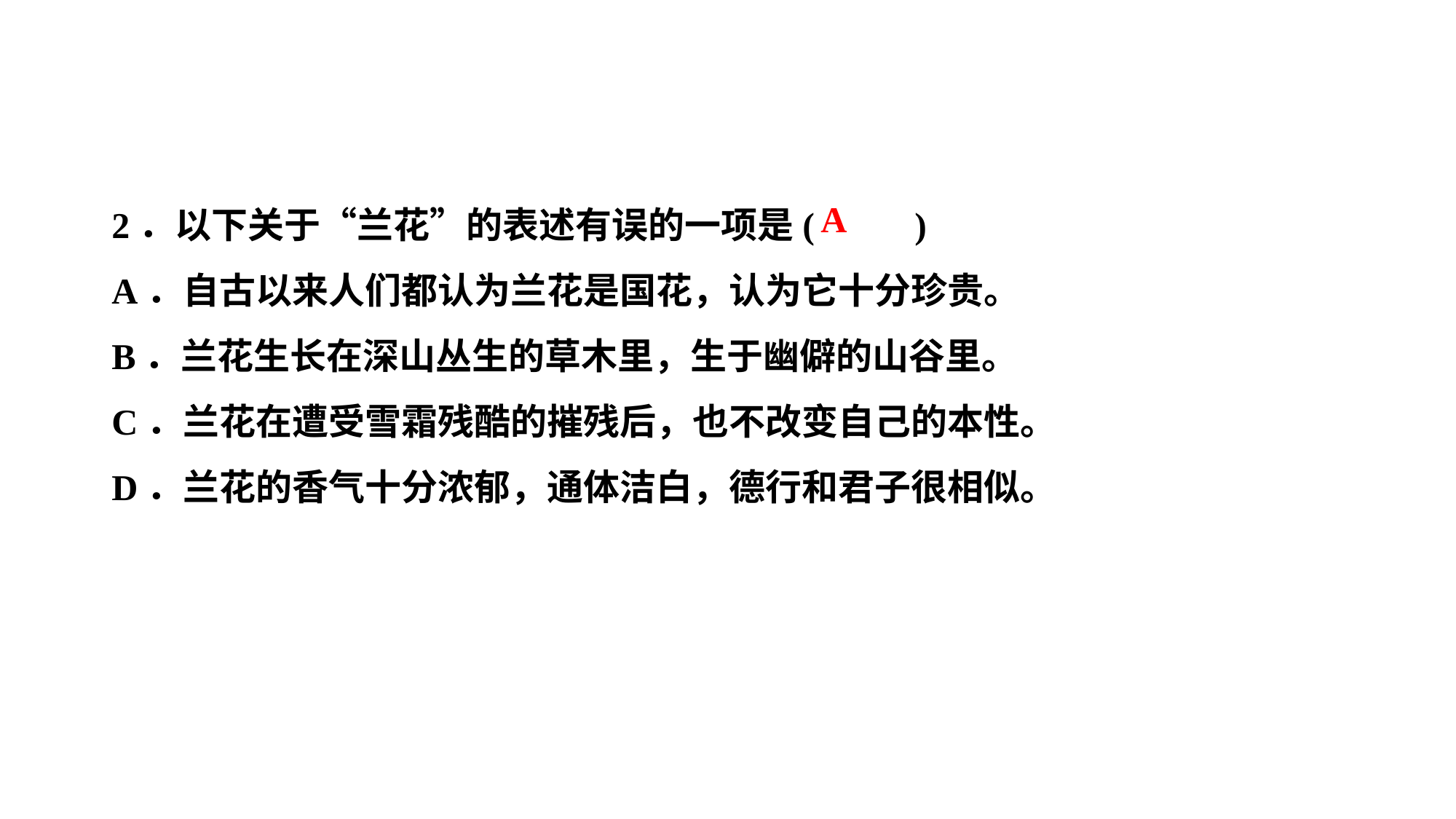

2．以下关于“兰花”的表述有误的一项是(           )
A．自古以来人们都认为兰花是国花，认为它十分珍贵。
B．兰花生长在深山丛生的草木里，生于幽僻的山谷里。
C．兰花在遭受雪霜残酷的摧残后，也不改变自己的本性。
D．兰花的香气十分浓郁，通体洁白，德行和君子很相似。
A